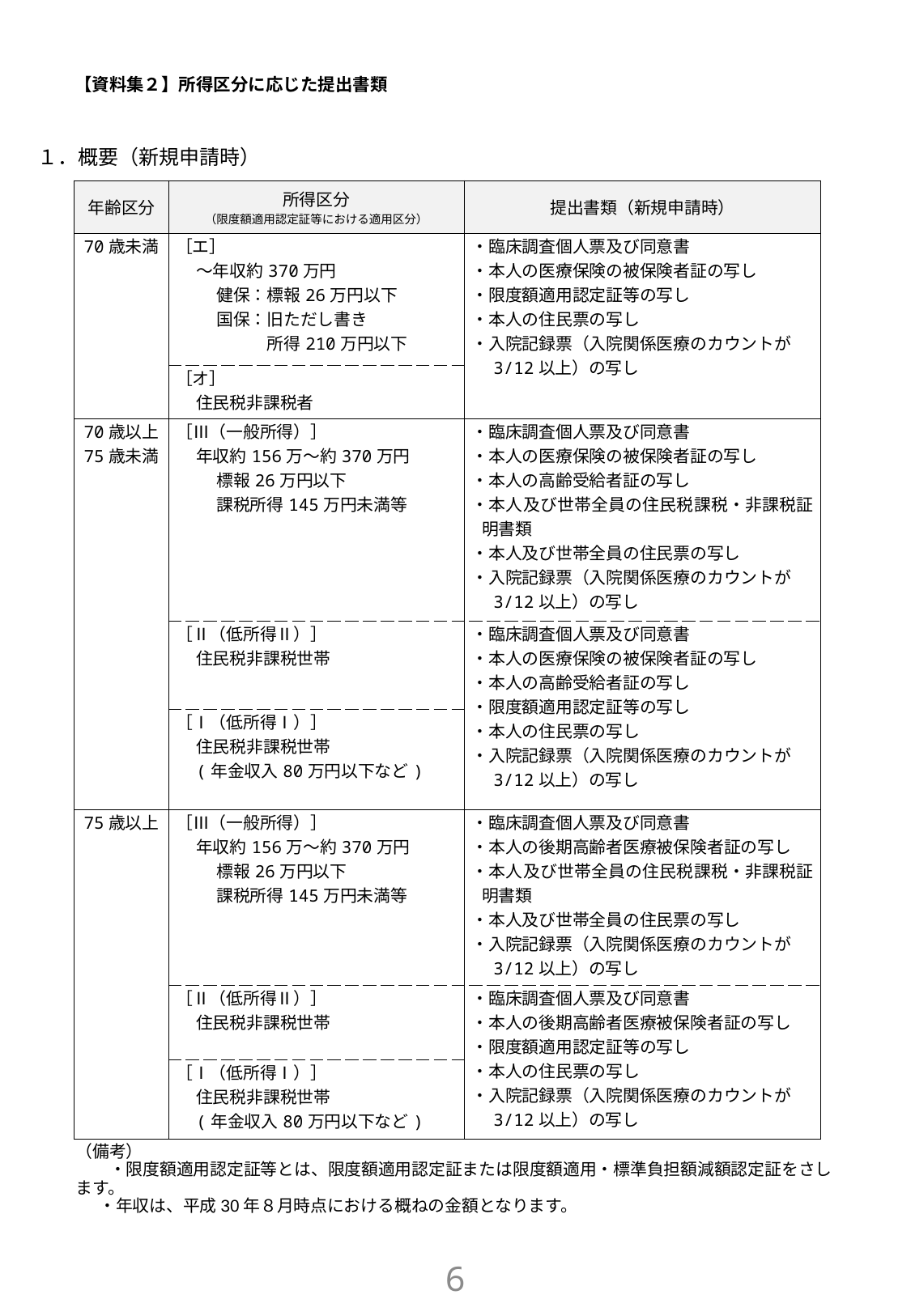

# 【資料集２】所得区分に応じた提出書類
１．概要（新規申請時）
| 年齢区分 | 所得区分 （限度額適用認定証等における適用区分） | 提出書類（新規申請時） |
| --- | --- | --- |
| 70歳未満 | ［エ］ ～年収約370万円 健保：標報26万円以下 国保：旧ただし書き 所得210万円以下 | ・臨床調査個人票及び同意書 ・本人の医療保険の被保険者証の写し ・限度額適用認定証等の写し ・本人の住民票の写し ・入院記録票（入院関係医療のカウントが 　3/12以上）の写し |
|  | ［オ］ 住民税非課税者 |  |
| 70歳以上 75歳未満 | ［Ⅲ（一般所得）］ 年収約156万～約370万円 標報26万円以下 課税所得145万円未満等 | ・臨床調査個人票及び同意書 ・本人の医療保険の被保険者証の写し ・本人の高齢受給者証の写し ・本人及び世帯全員の住民税課税・非課税証明書類 ・本人及び世帯全員の住民票の写し ・入院記録票（入院関係医療のカウントが 　3/12以上）の写し |
|  | ［Ⅱ（低所得Ⅱ）］ 住民税非課税世帯 | ・臨床調査個人票及び同意書 ・本人の医療保険の被保険者証の写し ・本人の高齢受給者証の写し ・限度額適用認定証等の写し ・本人の住民票の写し ・入院記録票（入院関係医療のカウントが 　3/12以上）の写し |
|  | ［Ⅰ（低所得Ⅰ）］ 住民税非課税世帯 (年金収入80万円以下など) |  |
| 75歳以上 | ［Ⅲ（一般所得）］ 年収約156万～約370万円 標報26万円以下 課税所得145万円未満等 | ・臨床調査個人票及び同意書 ・本人の後期高齢者医療被保険者証の写し ・本人及び世帯全員の住民税課税・非課税証明書類 ・本人及び世帯全員の住民票の写し ・入院記録票（入院関係医療のカウントが 　3/12以上）の写し |
|  | ［Ⅱ（低所得Ⅱ）］ 住民税非課税世帯 | ・臨床調査個人票及び同意書 ・本人の後期高齢者医療被保険者証の写し ・限度額適用認定証等の写し ・本人の住民票の写し ・入院記録票（入院関係医療のカウントが 　3/12以上）の写し |
|  | ［Ⅰ（低所得Ⅰ）］ 住民税非課税世帯 (年金収入80万円以下など) |  |
（備考）
　　・限度額適用認定証等とは、限度額適用認定証または限度額適用・標準負担額減額認定証をさします。
     ・年収は、平成30年８月時点における概ねの金額となります。
6